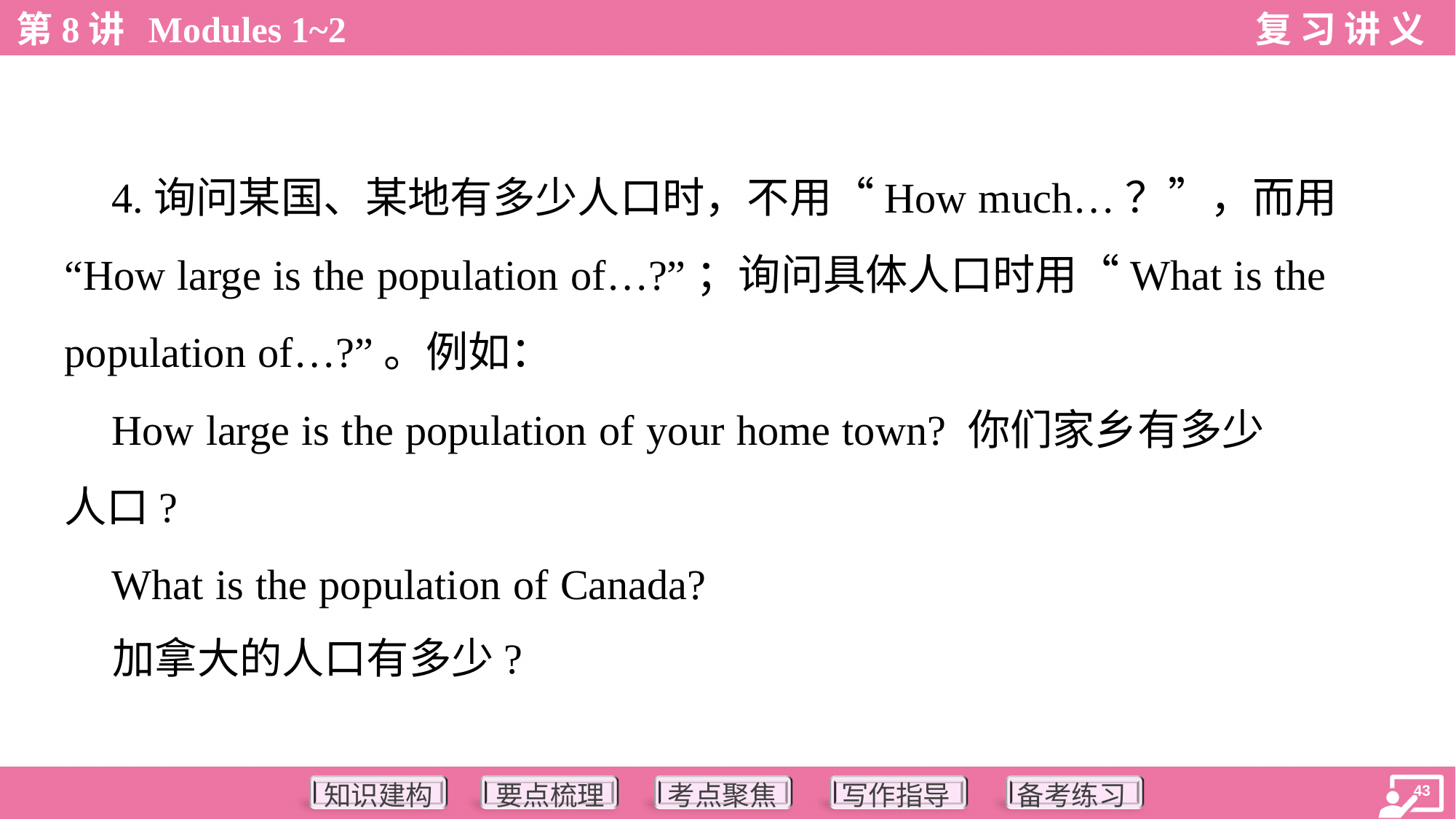

4.询问某国、某地有多少人口时，不用“How much…？”，而用
“How large is the population of…?”；询问具体人口时用“What is the
population of…?”。例如：
    How large is the population of your home town? 你们家乡有多少
人口?
    What is the population of Canada?
    加拿大的人口有多少?